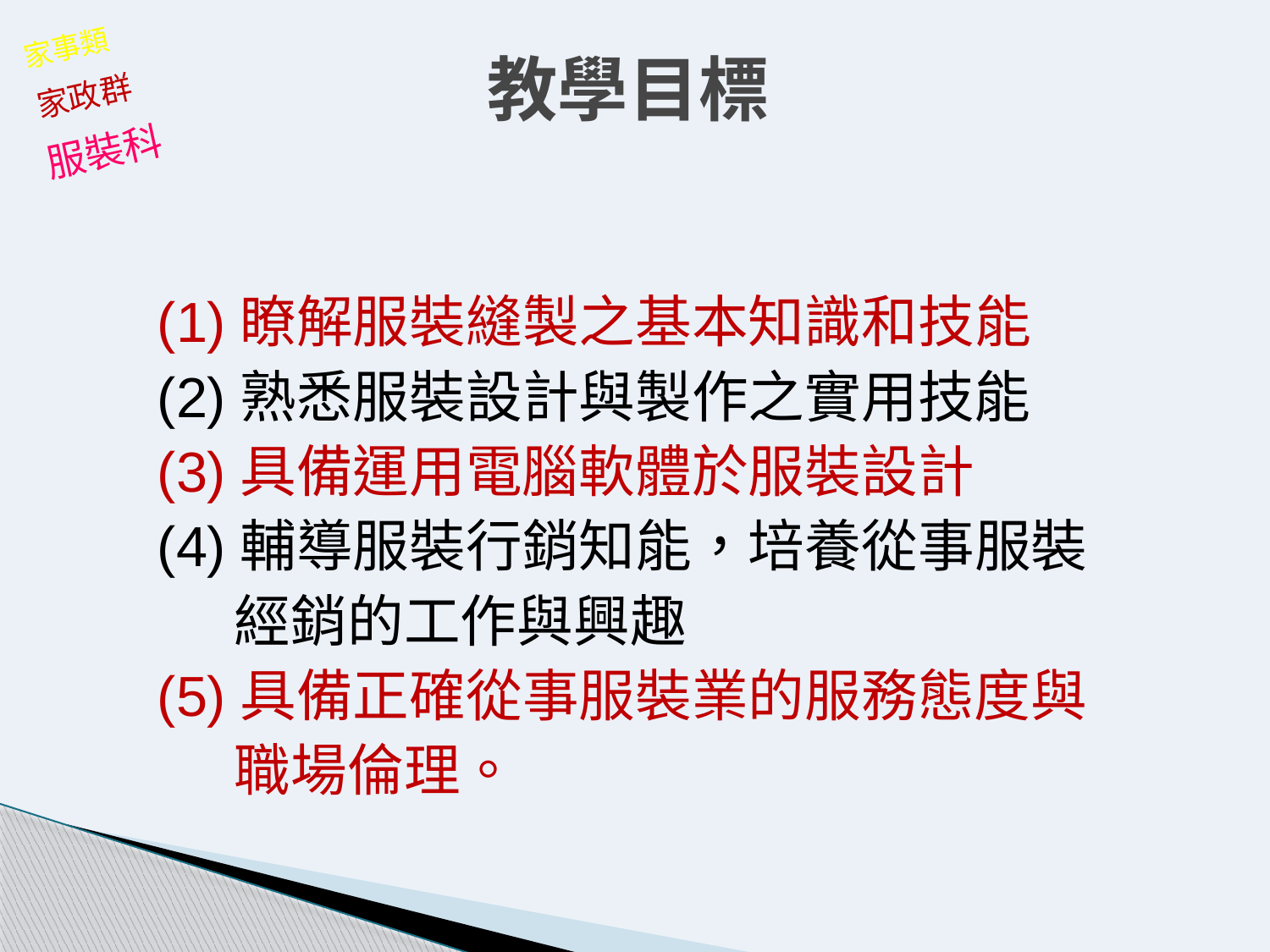

# 教學目標
家事類

家政群
服裝科
(1)瞭解服裝縫製之基本知識和技能
(2)熟悉服裝設計與製作之實用技能
(3)具備運用電腦軟體於服裝設計
(4)輔導服裝行銷知能，培養從事服裝
     經銷的工作與興趣
(5)具備正確從事服裝業的服務態度與
     職場倫理。